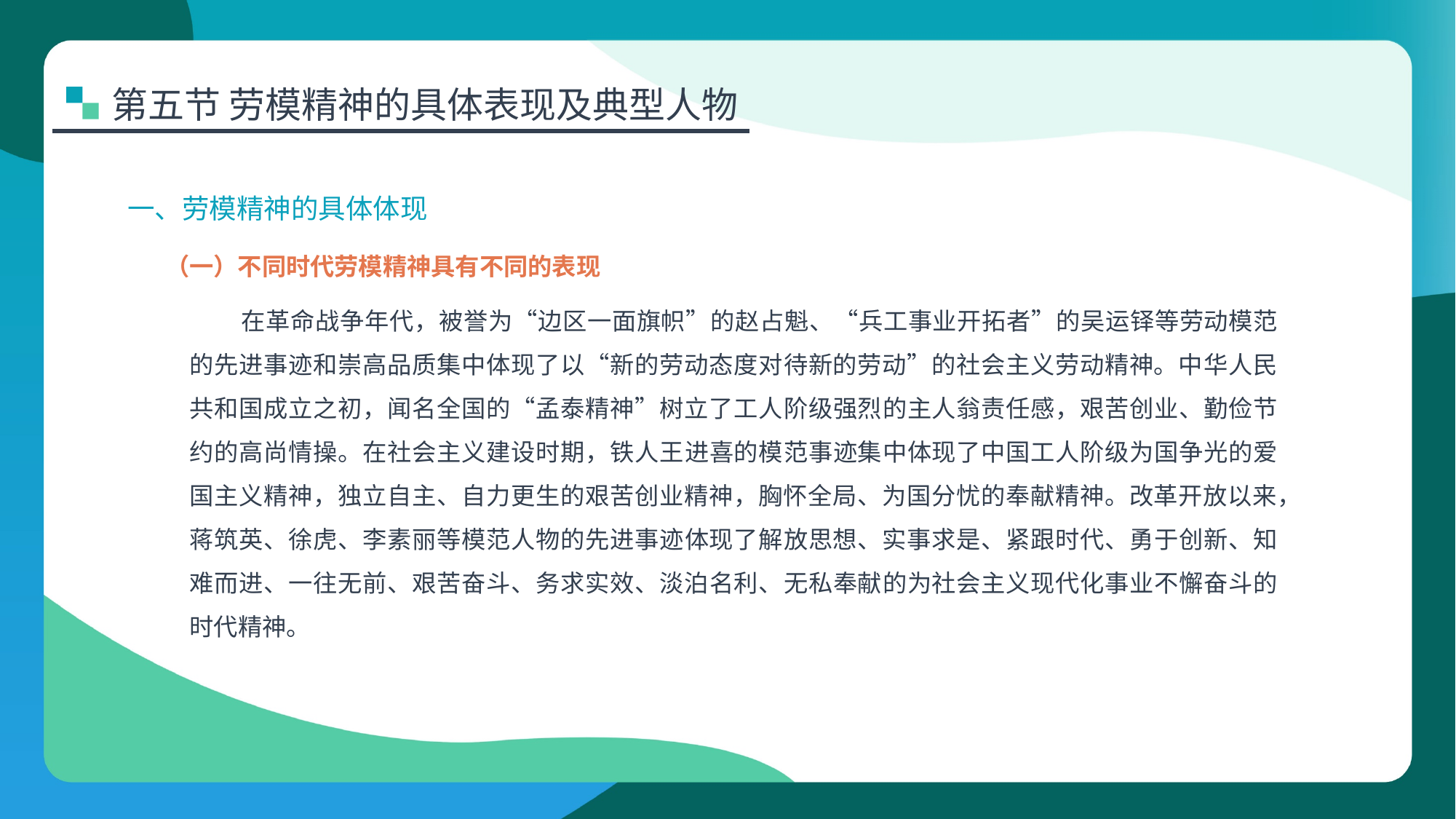

第五节 劳模精神的具体表现及典型人物

一、劳模精神的具体体现
（一）不同时代劳模精神具有不同的表现
在革命战争年代，被誉为“边区一面旗帜”的赵占魁、“兵工事业开拓者”的吴运铎等劳动模范的先进事迹和崇高品质集中体现了以“新的劳动态度对待新的劳动”的社会主义劳动精神。中华人民共和国成立之初，闻名全国的“孟泰精神”树立了工人阶级强烈的主人翁责任感，艰苦创业、勤俭节约的高尚情操。在社会主义建设时期，铁人王进喜的模范事迹集中体现了中国工人阶级为国争光的爱国主义精神，独立自主、自力更生的艰苦创业精神，胸怀全局、为国分忧的奉献精神。改革开放以来，蒋筑英、徐虎、李素丽等模范人物的先进事迹体现了解放思想、实事求是、紧跟时代、勇于创新、知难而进、一往无前、艰苦奋斗、务求实效、淡泊名利、无私奉献的为社会主义现代化事业不懈奋斗的时代精神。